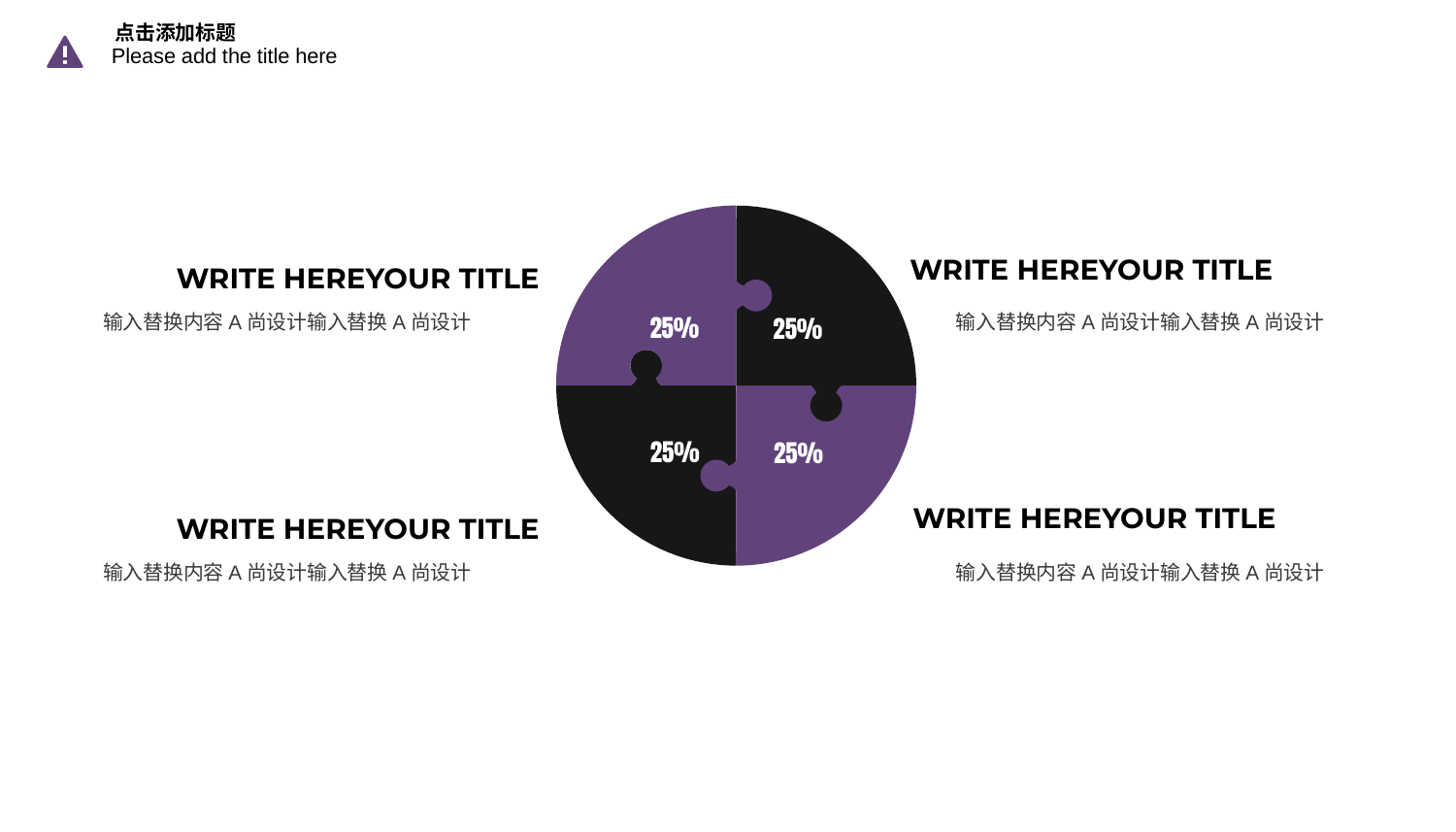

点击添加标题

Please add the title here

WRITE HEREYOUR TITLE

WRITE HEREYOUR TITLE

25%
25%
输入替换内容A尚设计输入替换A尚设计
输入替换内容A尚设计输入替换A尚设计
25%
25%
WRITE HEREYOUR TITLE

WRITE HEREYOUR TITLE

输入替换内容A尚设计输入替换A尚设计
输入替换内容A尚设计输入替换A尚设计